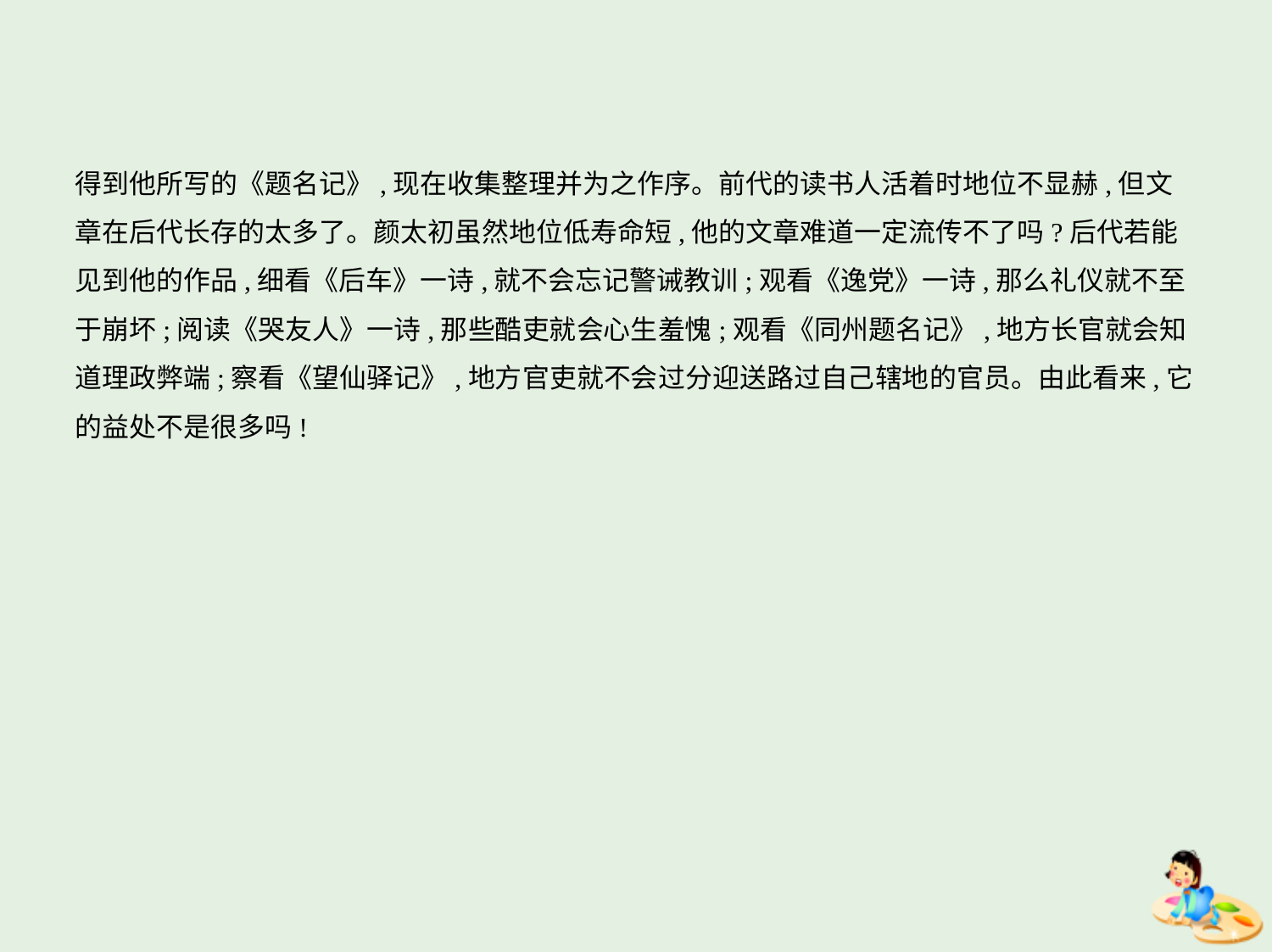

得到他所写的《题名记》,现在收集整理并为之作序。前代的读书人活着时地位不显赫,但文
章在后代长存的太多了。颜太初虽然地位低寿命短,他的文章难道一定流传不了吗?后代若能
见到他的作品,细看《后车》一诗,就不会忘记警诫教训;观看《逸党》一诗,那么礼仪就不至
于崩坏;阅读《哭友人》一诗,那些酷吏就会心生羞愧;观看《同州题名记》,地方长官就会知道理政弊端;察看《望仙驿记》,地方官吏就不会过分迎送路过自己辖地的官员。由此看来,它
的益处不是很多吗!